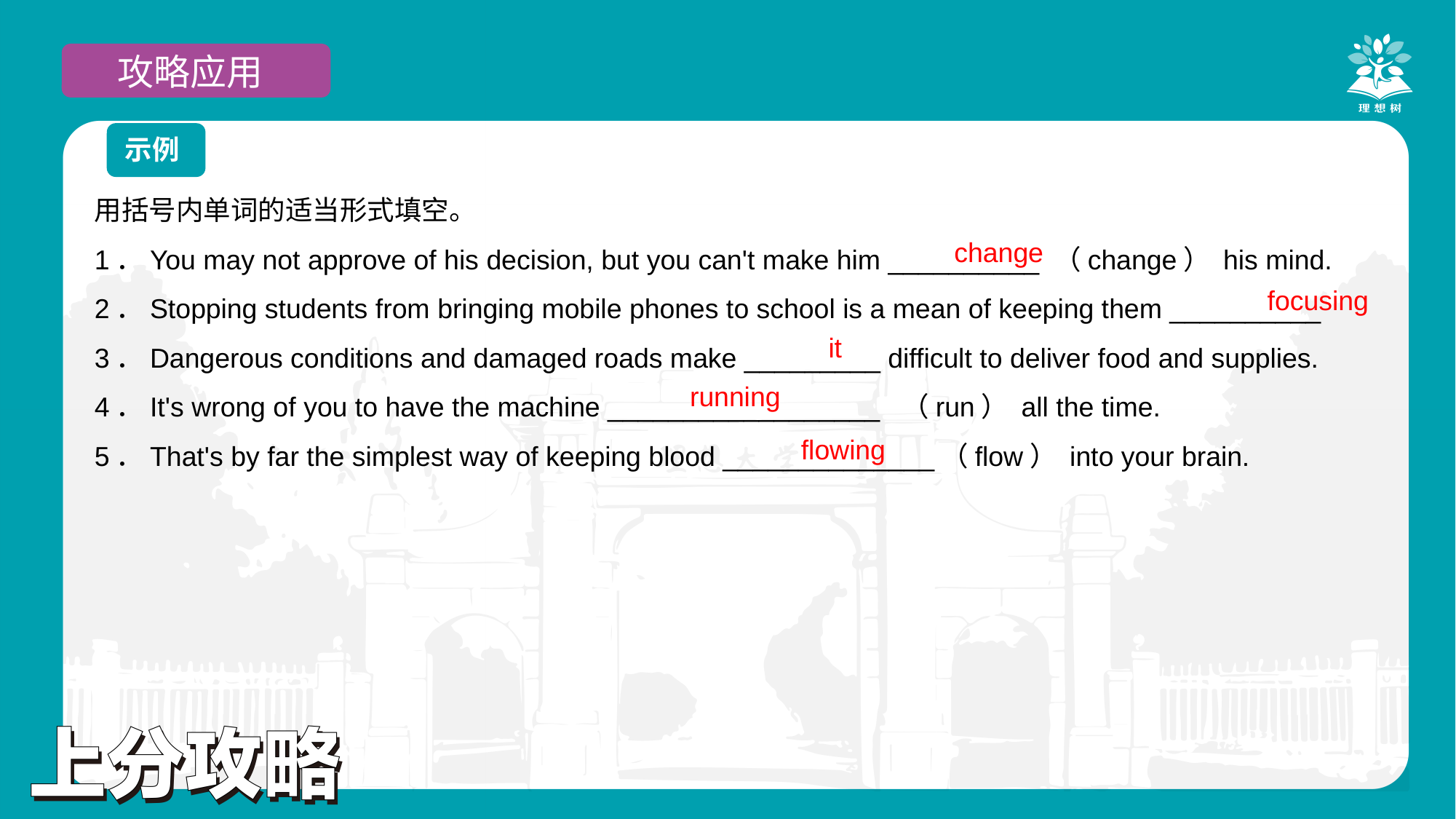

攻略应用

示例
用括号内单词的适当形式填空。
1．You may not approve of his decision, but you can't make him __________ （change） his mind.
2．Stopping students from bringing mobile phones to school is a mean of keeping them __________
3．Dangerous conditions and damaged roads make _________ difficult to deliver food and supplies.
4．It's wrong of you to have the machine __________________  （run） all the time.
5．That's by far the simplest way of keeping blood ______________（flow） into your brain.
change
focusing
it
running
flowing